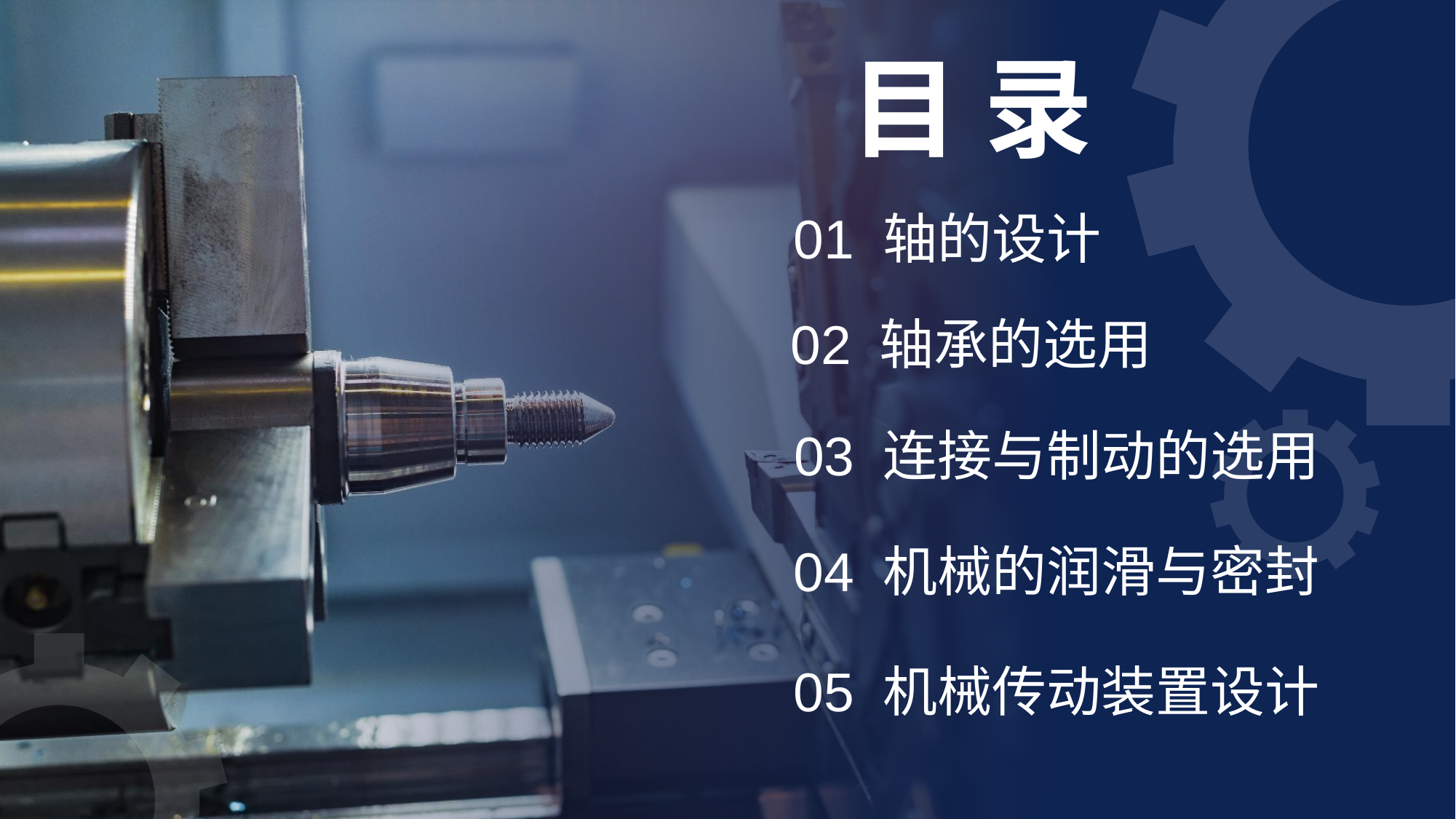

目 录
01 轴的设计
02 轴承的选用
03 连接与制动的选用
04 机械的润滑与密封
05 机械传动装置设计